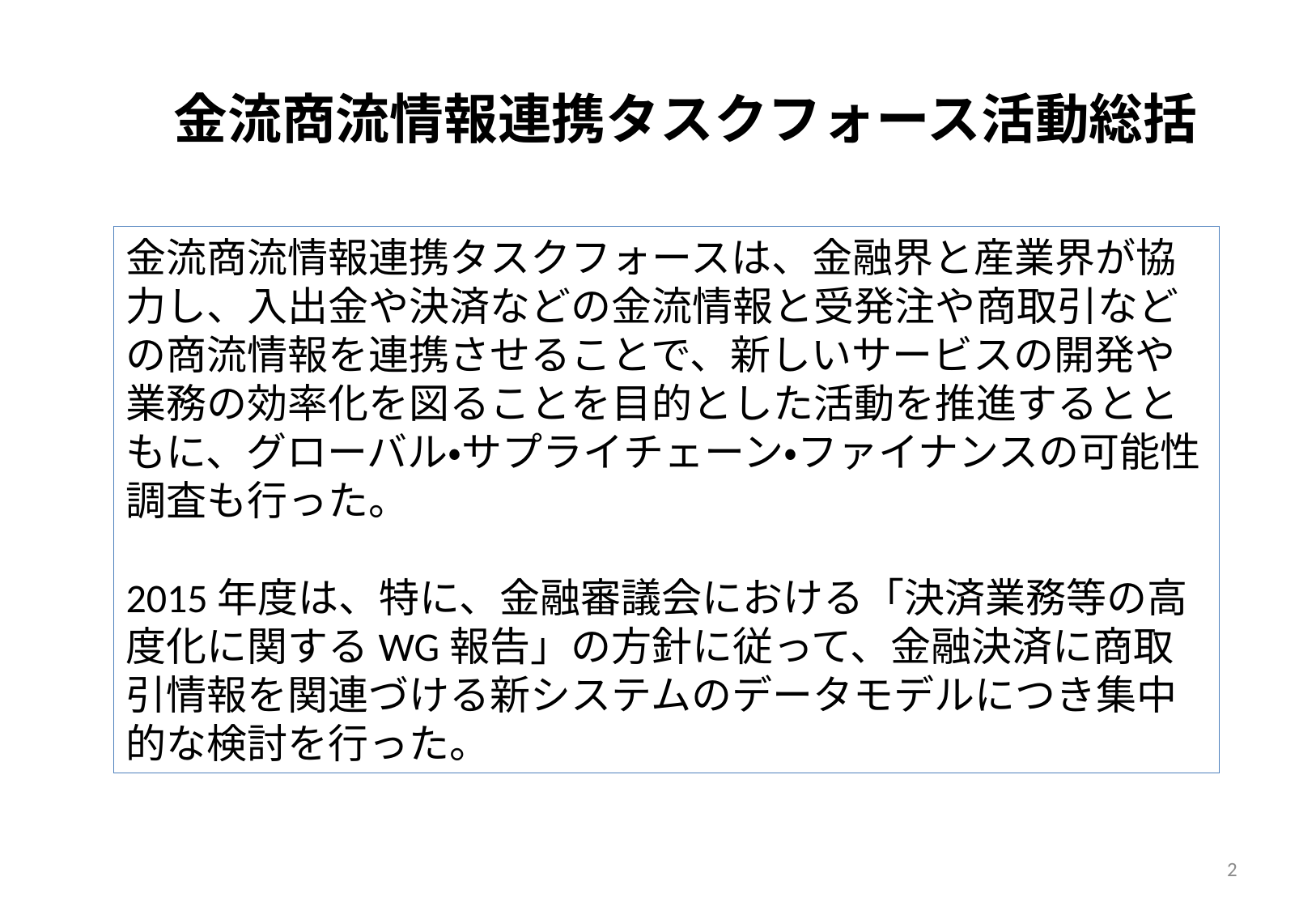

金流商流情報連携タスクフォース活動総括
金流商流情報連携タスクフォースは、金融界と産業界が協力し、入出金や決済などの金流情報と受発注や商取引などの商流情報を連携させることで、新しいサービスの開発や業務の効率化を図ることを目的とした活動を推進するとともに、グローバル・サプライチェーン・ファイナンスの可能性調査も行った。

2015年度は、特に、金融審議会における「決済業務等の高度化に関するWG報告」の方針に従って、金融決済に商取引情報を関連づける新システムのデータモデルにつき集中的な検討を行った。
2